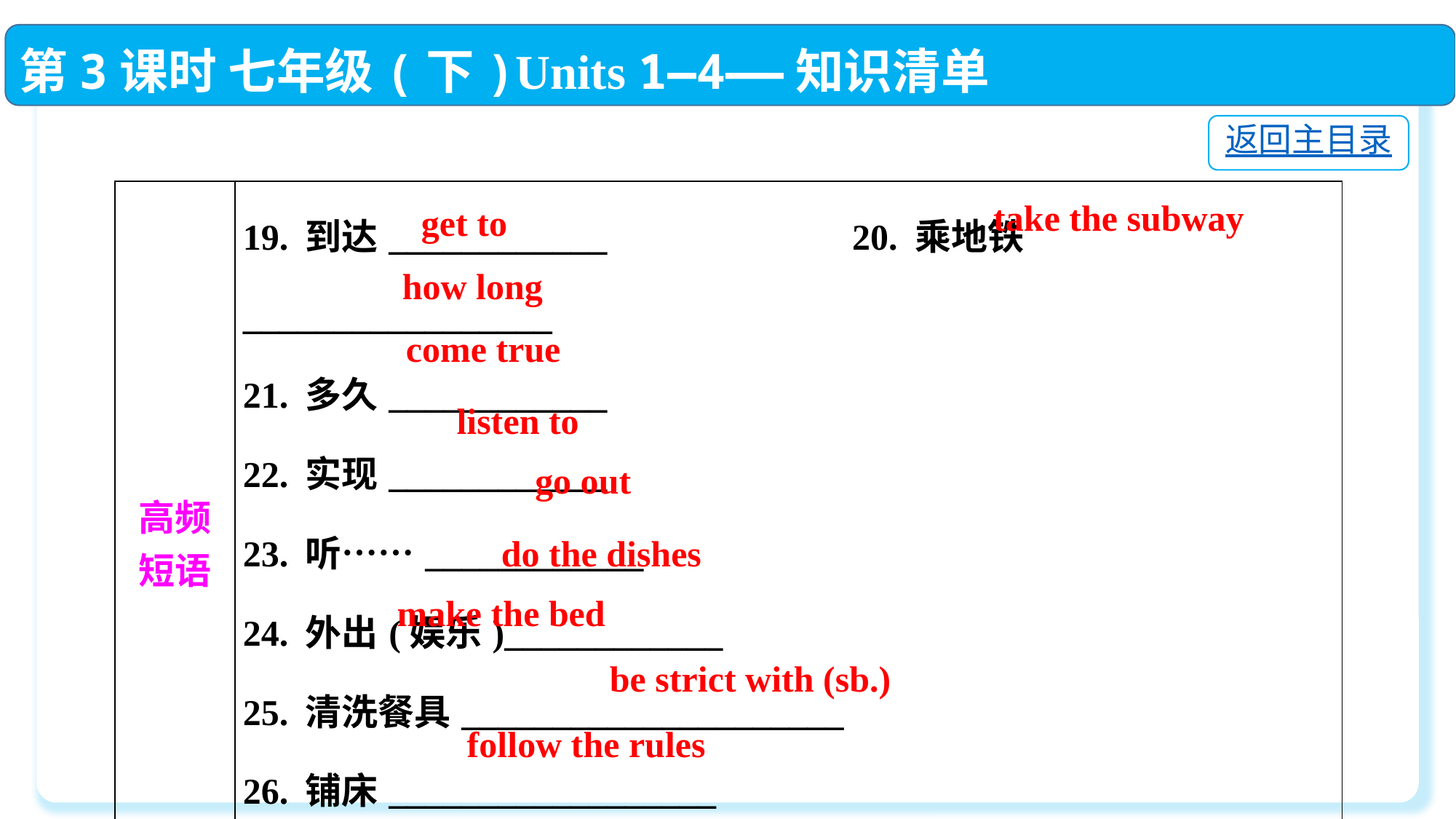

第3课时 七年级(下)Units 1—4——知识清单

返回主目录
| 高频 短语 | 19. 到达\_\_\_\_\_\_\_\_\_\_\_\_　　　　　　 20. 乘地铁\_\_\_\_\_\_\_\_\_\_\_\_\_\_\_\_\_　　　　　　 21. 多久\_\_\_\_\_\_\_\_\_\_\_\_　　　　　　  22. 实现\_\_\_\_\_\_\_\_\_\_\_\_　　　　　　 23. 听……\_\_\_\_\_\_\_\_\_\_\_\_　　　　　 24. 外出(娱乐)\_\_\_\_\_\_\_\_\_\_\_\_　　　　　　 25. 清洗餐具\_\_\_\_\_\_\_\_\_\_\_\_\_\_\_\_\_\_\_\_\_　　　　 26. 铺床\_\_\_\_\_\_\_\_\_\_\_\_\_\_\_\_\_\_　　　　 27. (对某人)要求严格\_\_\_\_\_\_\_\_\_\_\_\_\_\_\_\_\_\_\_\_　　　　　　  28. 遵守规则\_\_\_\_\_\_\_\_\_\_\_\_\_\_\_\_\_ |
| --- | --- |
take the subway
get to
how long
 come true
listen to
go out
do the dishes
make the bed
be strict with (sb.)
follow the rules